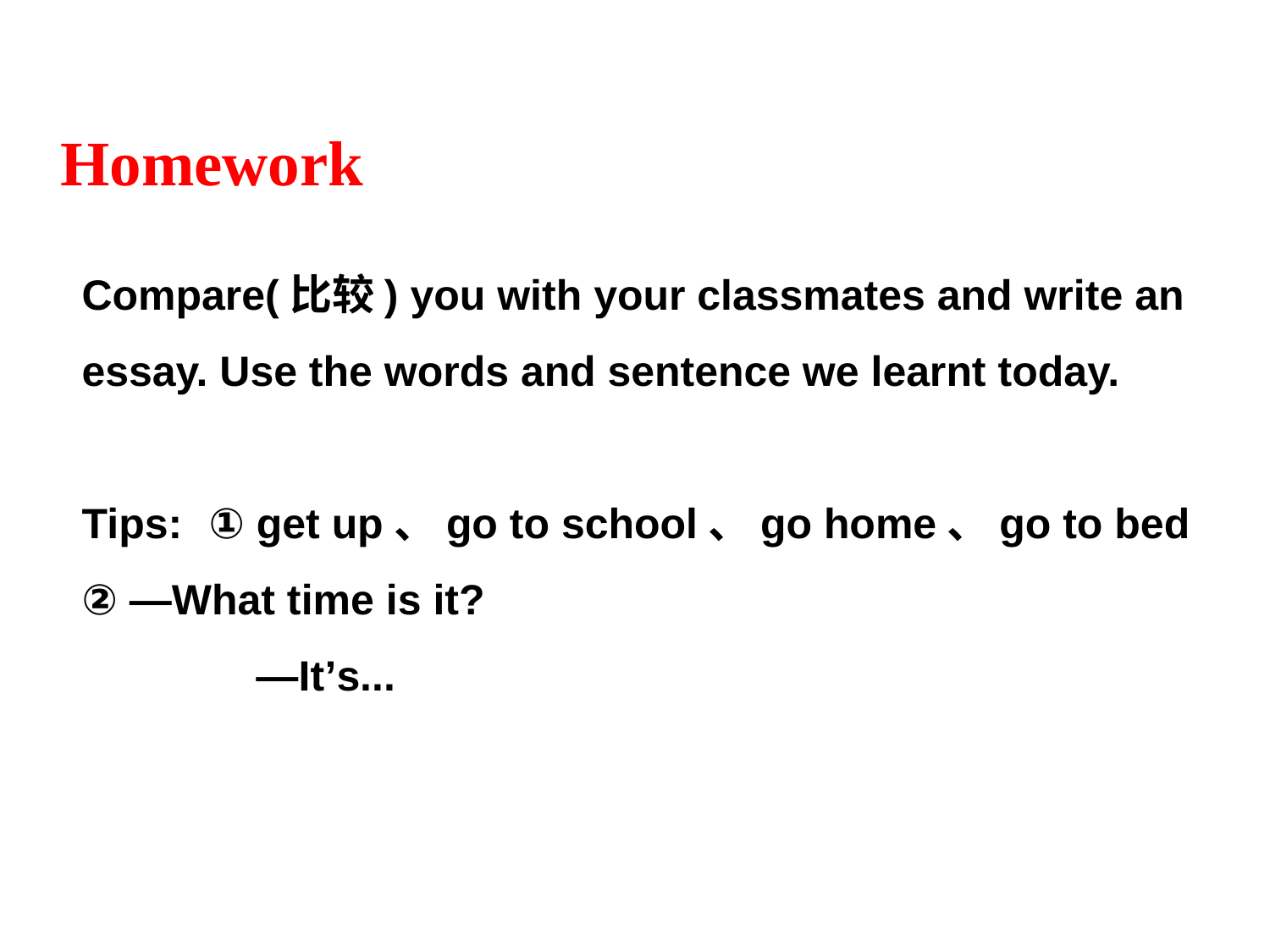

Homework
Compare(比较) you with your classmates and write an essay. Use the words and sentence we learnt today.

Tips: 	① get up、go to school、go home、go to bed	② —What time is it?
	    —It’s...